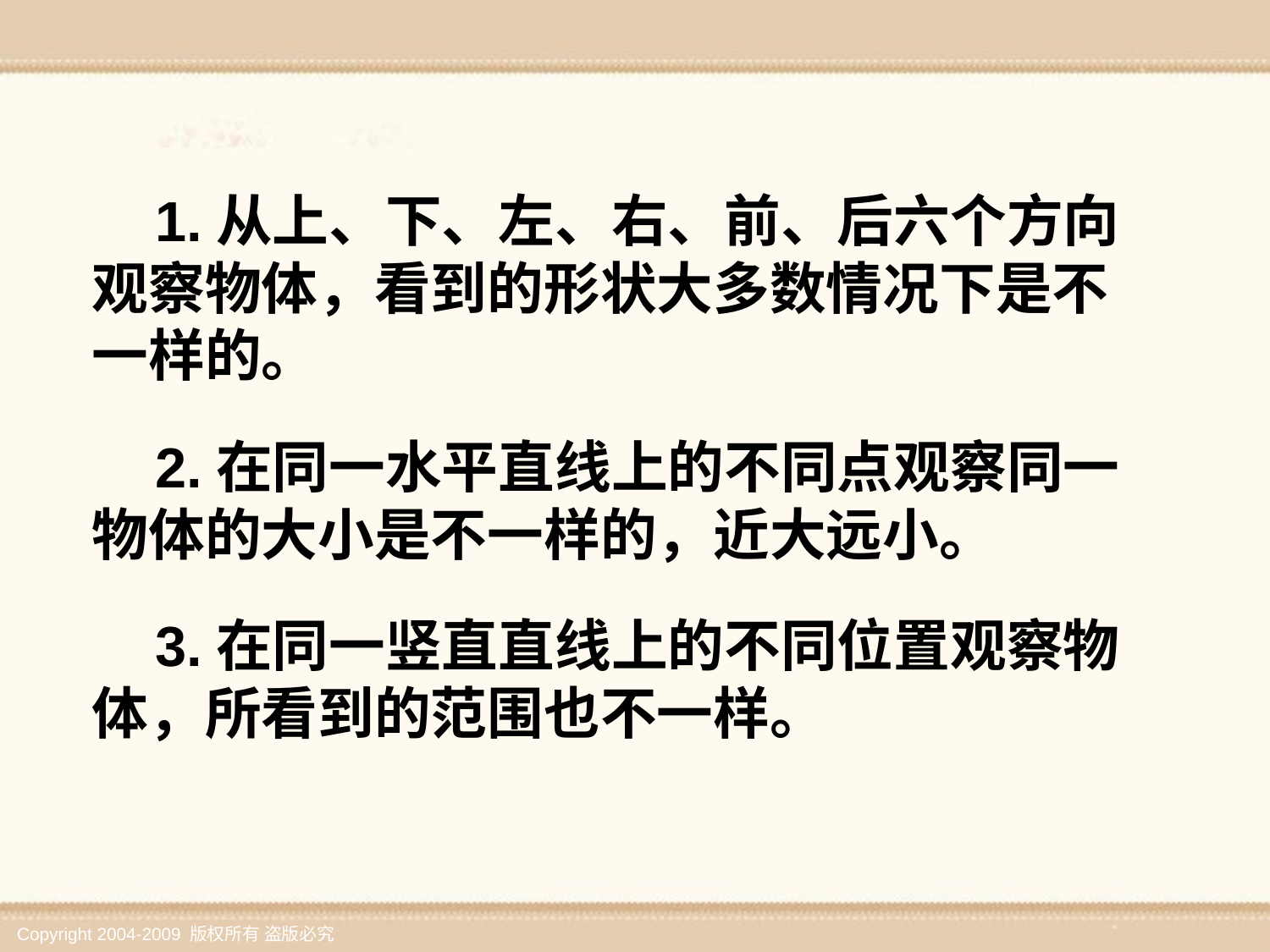

1.从上、下、左、右、前、后六个方向观察物体，看到的形状大多数情况下是不一样的。
2.在同一水平直线上的不同点观察同一物体的大小是不一样的，近大远小。
3.在同一竖直直线上的不同位置观察物体，所看到的范围也不一样。